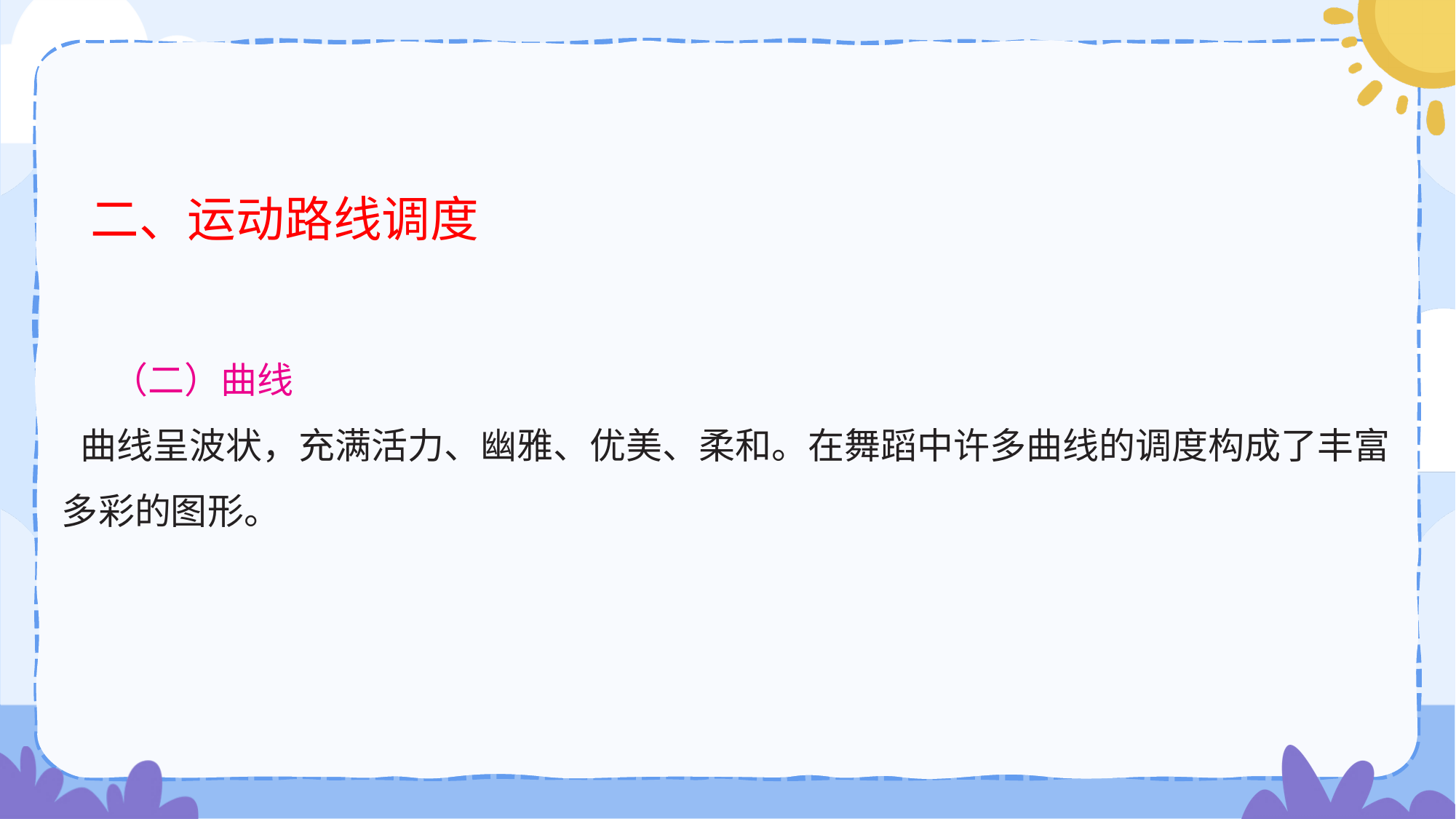

# 二、运动路线调度
     （二）曲线
   曲线呈波状，充满活力、幽雅、优美、柔和。在舞蹈中许多曲线的调度构成了丰富多彩的图形。